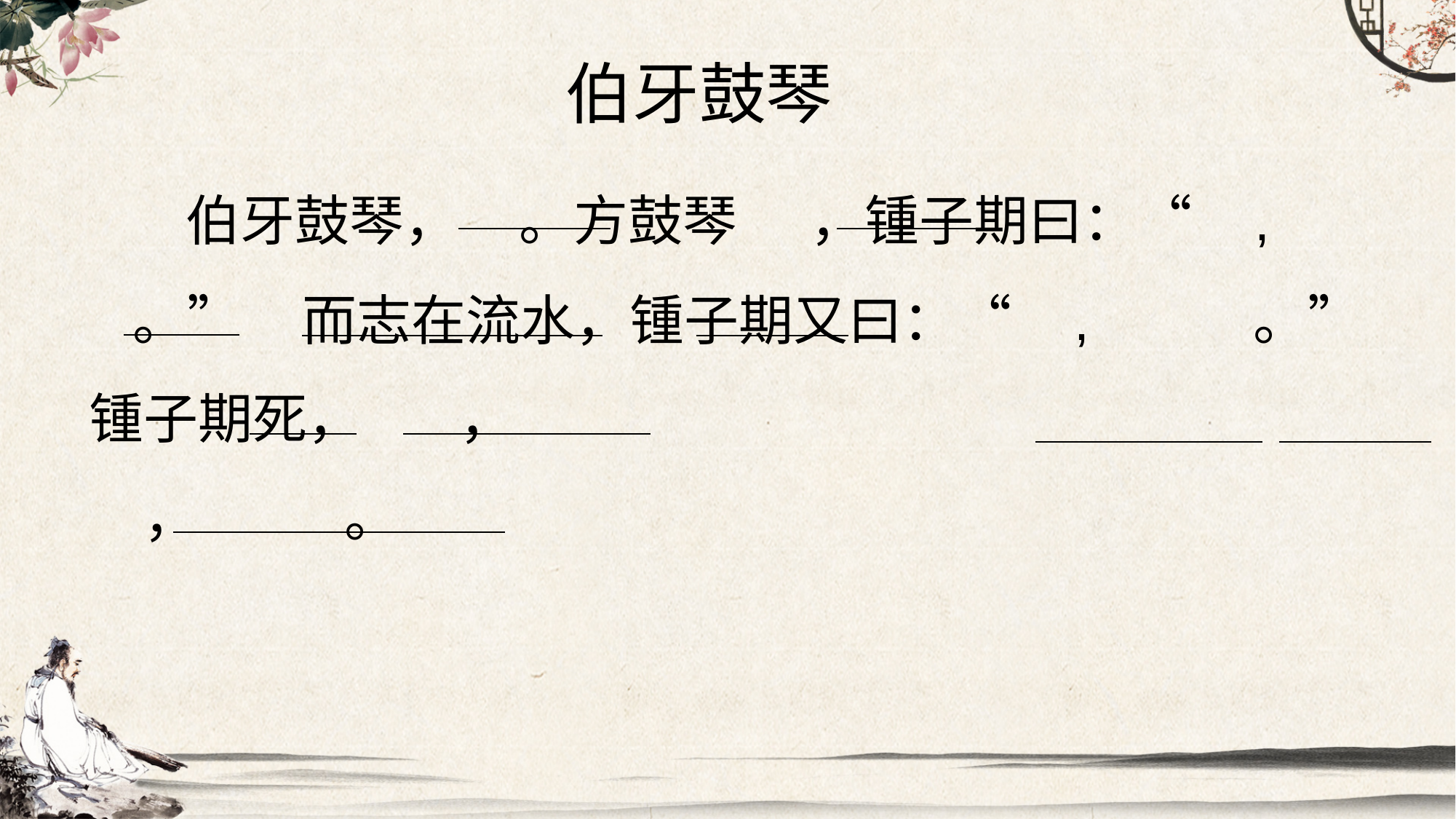

伯牙鼓琴
  伯牙鼓琴，     。方鼓琴      ，锺子期曰：“    ,            。”     而志在流水，锺子期又曰：“    ,          。”锺子期死，        ，
，            。